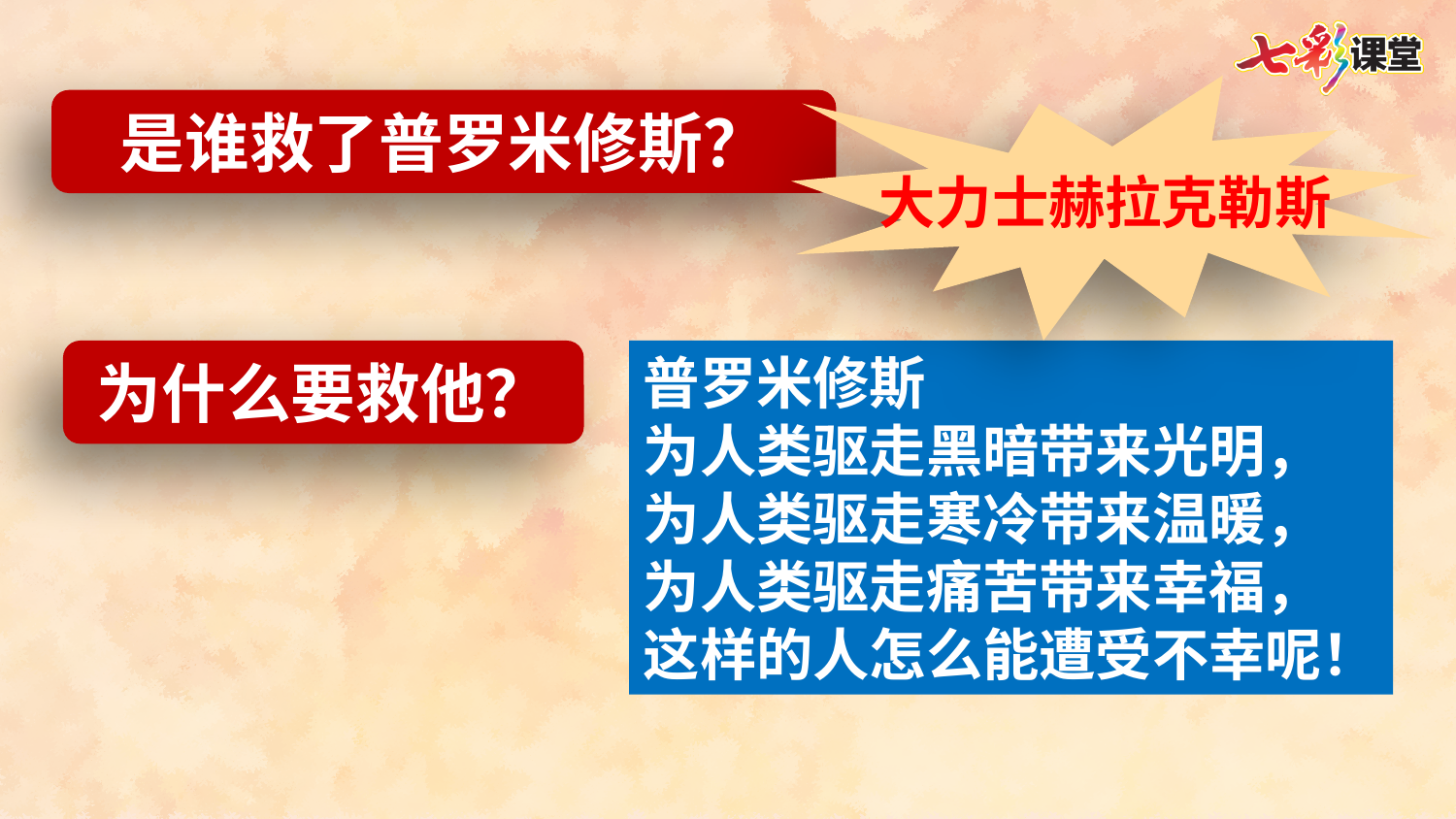

大力士赫拉克勒斯
是谁救了普罗米修斯？
为什么要救他？
普罗米修斯
为人类驱走黑暗带来光明，
为人类驱走寒冷带来温暖，
为人类驱走痛苦带来幸福，
这样的人怎么能遭受不幸呢！